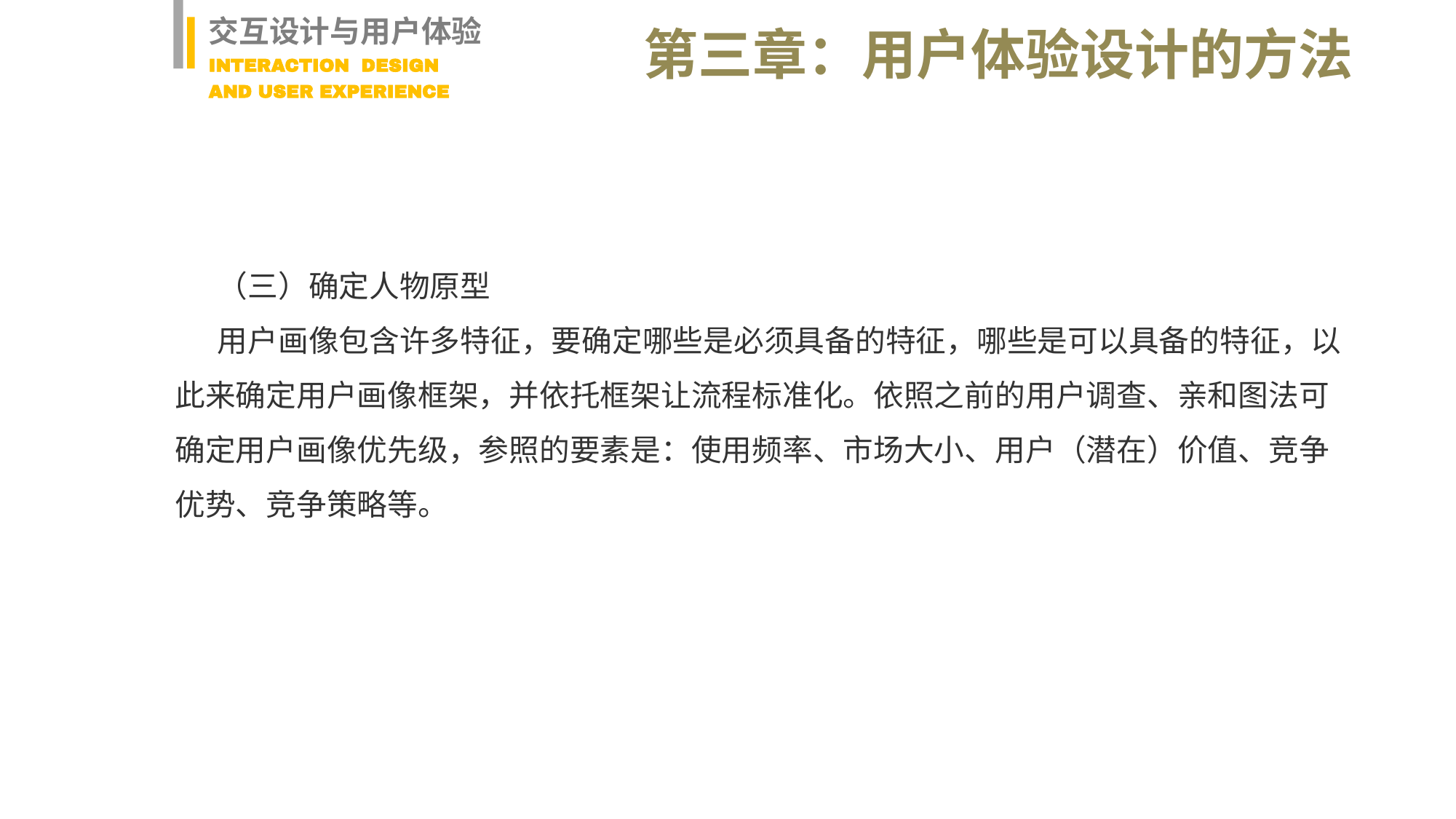

交互设计与用户体验
INTERACTION  DESIGN
AND USER EXPERIENCE
第三章：用户体验设计的方法

（三）确定人物原型
用户画像包含许多特征，要确定哪些是必须具备的特征，哪些是可以具备的特征，以此来确定用户画像框架，并依托框架让流程标准化。依照之前的用户调查、亲和图法可确定用户画像优先级，参照的要素是：使用频率、市场大小、用户（潜在）价值、竞争优势、竞争策略等。